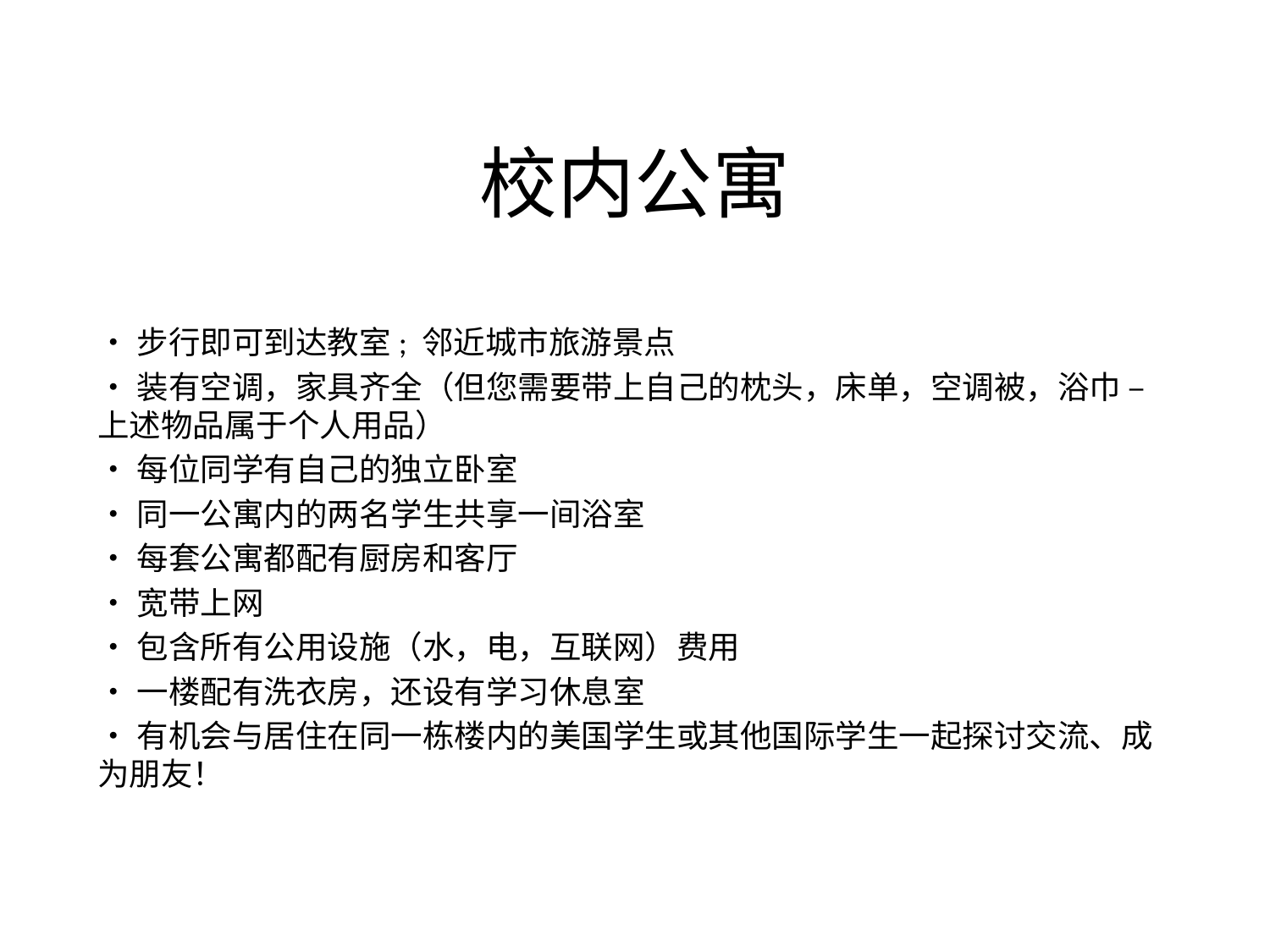

# 校内公寓
•步行即可到达教室; 邻近城市旅游景点
•装有空调，家具齐全（但您需要带上自己的枕头，床单，空调被，浴巾 – 上述物品属于个人用品）
•每位同学有自己的独立卧室
•同一公寓内的两名学生共享一间浴室
•每套公寓都配有厨房和客厅
•宽带上网
•包含所有公用设施（水，电，互联网）费用
•一楼配有洗衣房，还设有学习休息室
•有机会与居住在同一栋楼内的美国学生或其他国际学生一起探讨交流、成为朋友！